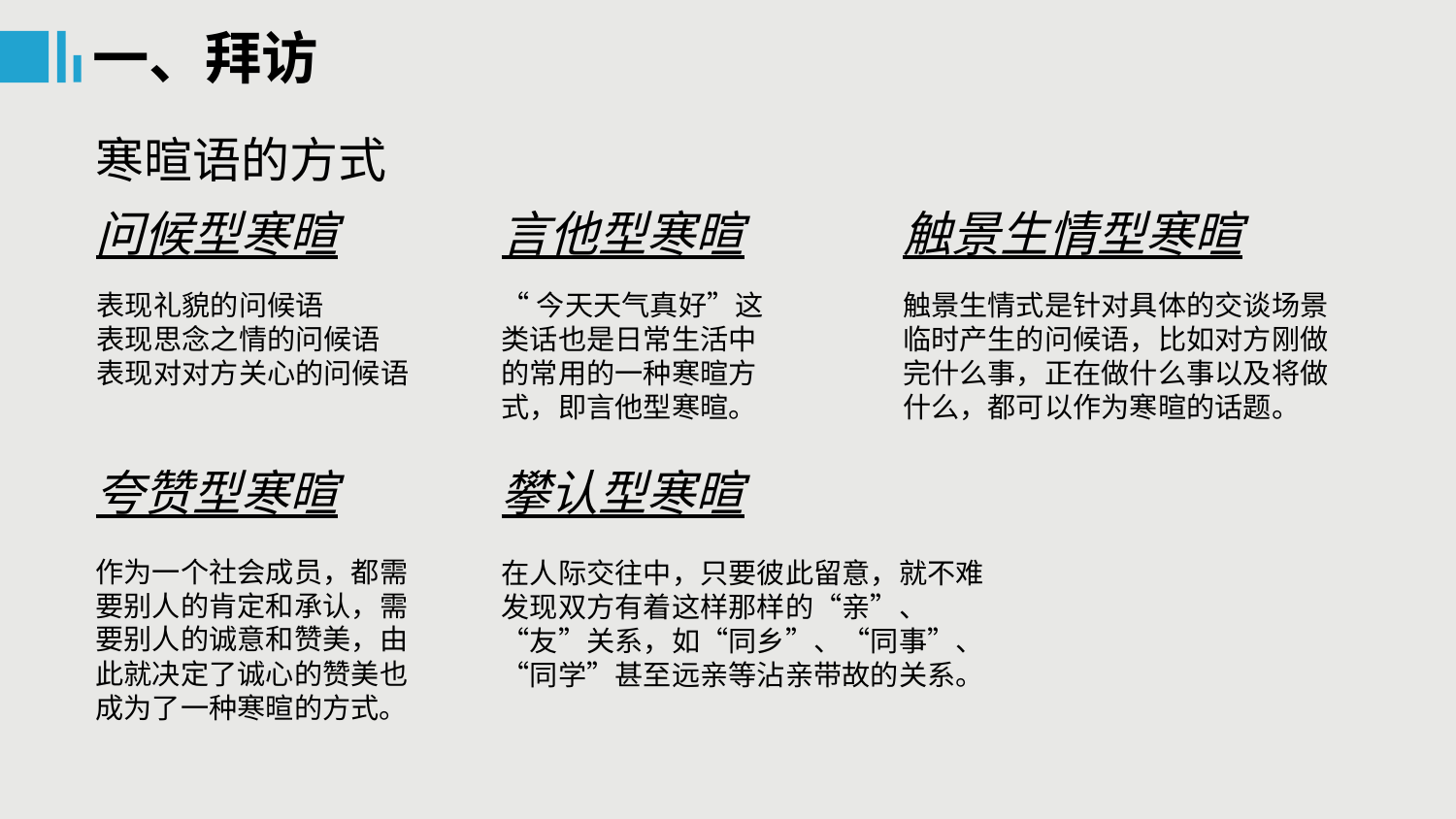

一、拜访

寒暄语的方式
问候型寒暄
言他型寒暄
触景生情型寒暄
表现礼貌的问候语
表现思念之情的问候语
表现对对方关心的问候语
“今天天气真好”这类话也是日常生活中的常用的一种寒暄方式，即言他型寒暄。
触景生情式是针对具体的交谈场景临时产生的问候语，比如对方刚做完什么事，正在做什么事以及将做什么，都可以作为寒暄的话题。
夸赞型寒暄
攀认型寒暄
作为一个社会成员，都需要别人的肯定和承认，需要别人的诚意和赞美，由此就决定了诚心的赞美也成为了一种寒暄的方式。
在人际交往中，只要彼此留意，就不难发现双方有着这样那样的“亲”、“友”关系，如“同乡”、“同事”、“同学”甚至远亲等沾亲带故的关系。